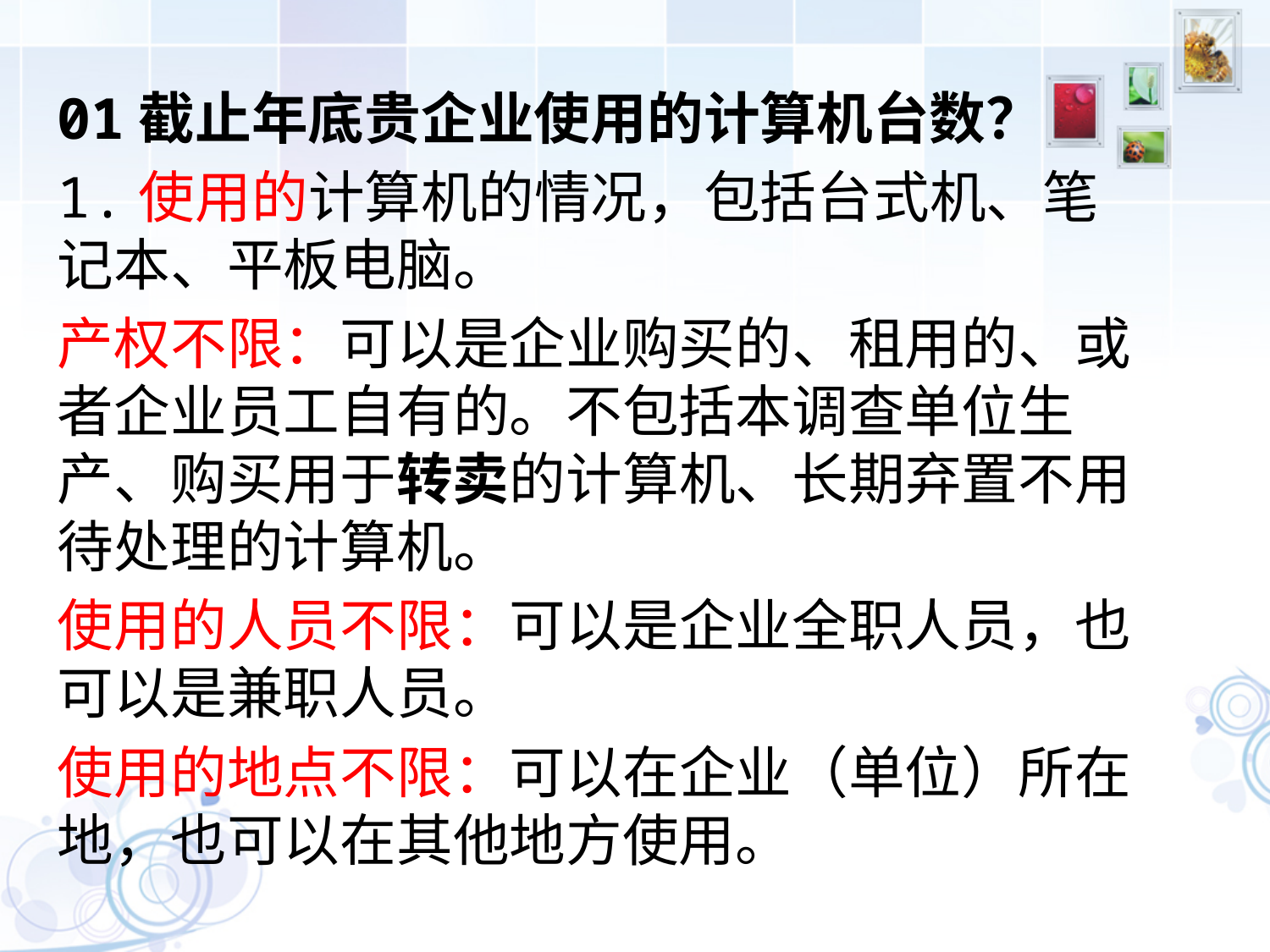

01截止年底贵企业使用的计算机台数？
1.使用的计算机的情况，包括台式机、笔记本、平板电脑。
产权不限：可以是企业购买的、租用的、或者企业员工自有的。不包括本调查单位生产、购买用于转卖的计算机、长期弃置不用待处理的计算机。
使用的人员不限：可以是企业全职人员，也可以是兼职人员。
使用的地点不限：可以在企业（单位）所在地，也可以在其他地方使用。